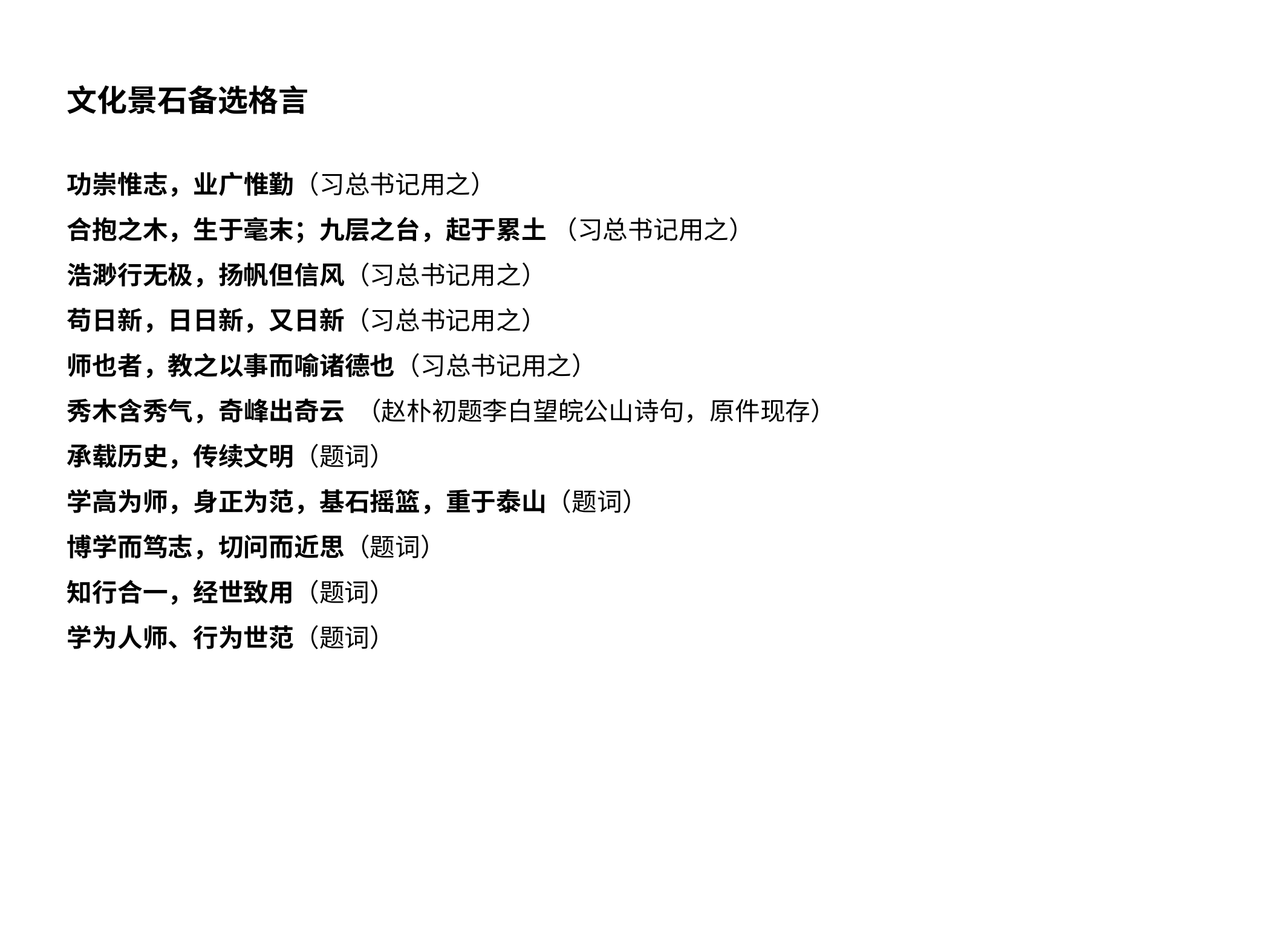

文化景石备选格言

功崇惟志，业广惟勤（习总书记用之）
合抱之木，生于毫末；九层之台，起于累土 （习总书记用之）
浩渺行无极，扬帆但信风（习总书记用之）
苟日新，日日新，又日新（习总书记用之）
师也者，教之以事而喻诸德也（习总书记用之）
秀木含秀气，奇峰出奇云  （赵朴初题李白望皖公山诗句，原件现存）
承载历史，传续文明（题词）
学高为师，身正为范，基石摇篮，重于泰山（题词）
博学而笃志，切问而近思（题词）
知行合一，经世致用（题词）
学为人师、行为世范（题词）